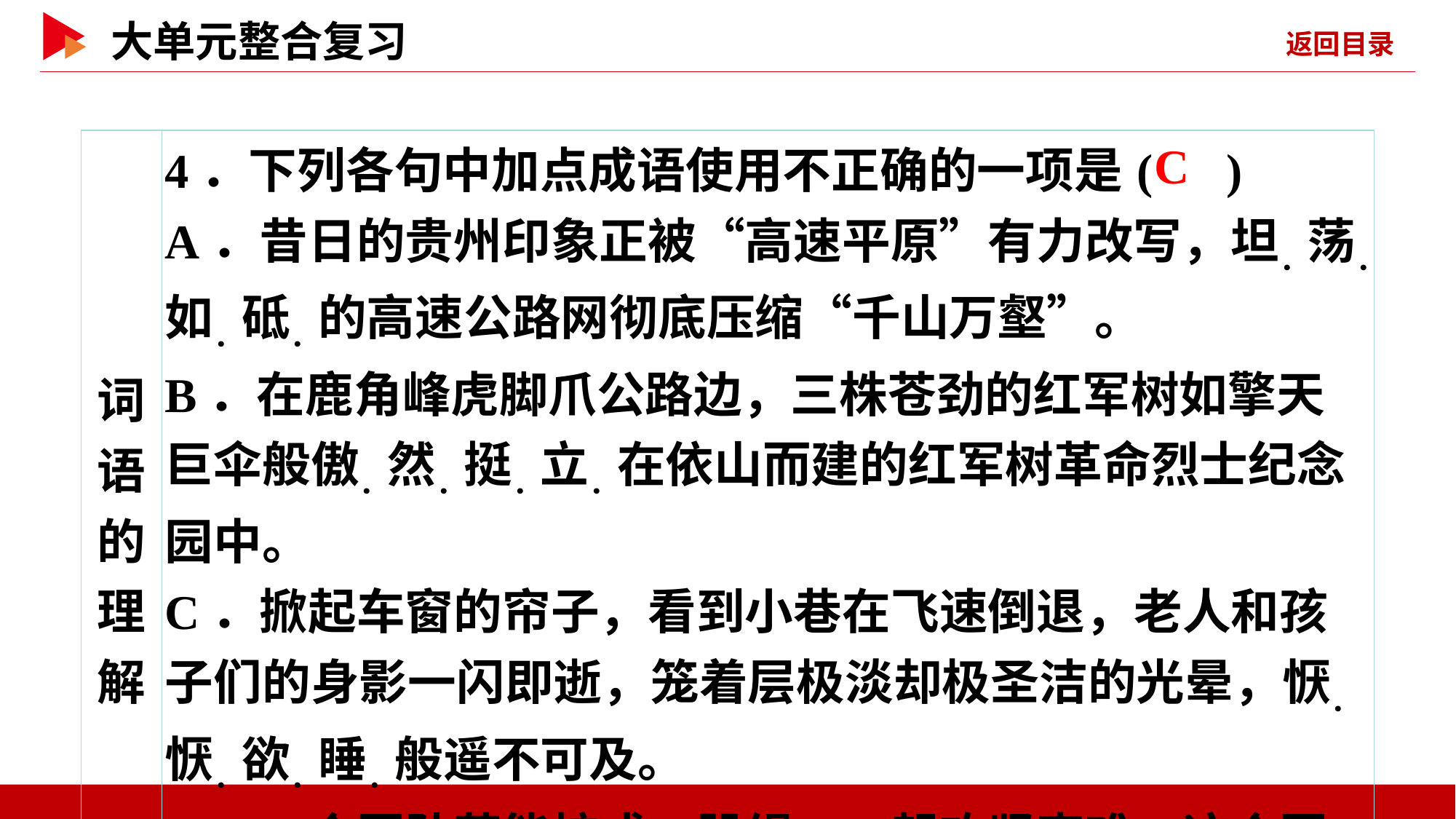

| 词语的 理解 | 4．下列各句中加点成语使用不正确的一项是( ) A．昔日的贵州印象正被“高速平原”有力改写，坦．荡．如．砥．的高速公路网彻底压缩“千山万壑”。 B．在鹿角峰虎脚爪公路边，三株苍劲的红军树如擎天巨伞般傲．然．挺．立．在依山而建的红军树革命烈士纪念园中。 C．掀起车窗的帘子，看到小巷在飞速倒退，老人和孩子们的身影一闪即逝，笼着层极淡却极圣洁的光晕，恹．恹．欲．睡．般遥不可及。 D．一个团队若能拧成一股绳，一起攻坚克难，这个团队将纵．横．决．荡．，所向披靡。 |
| --- | --- |
   C